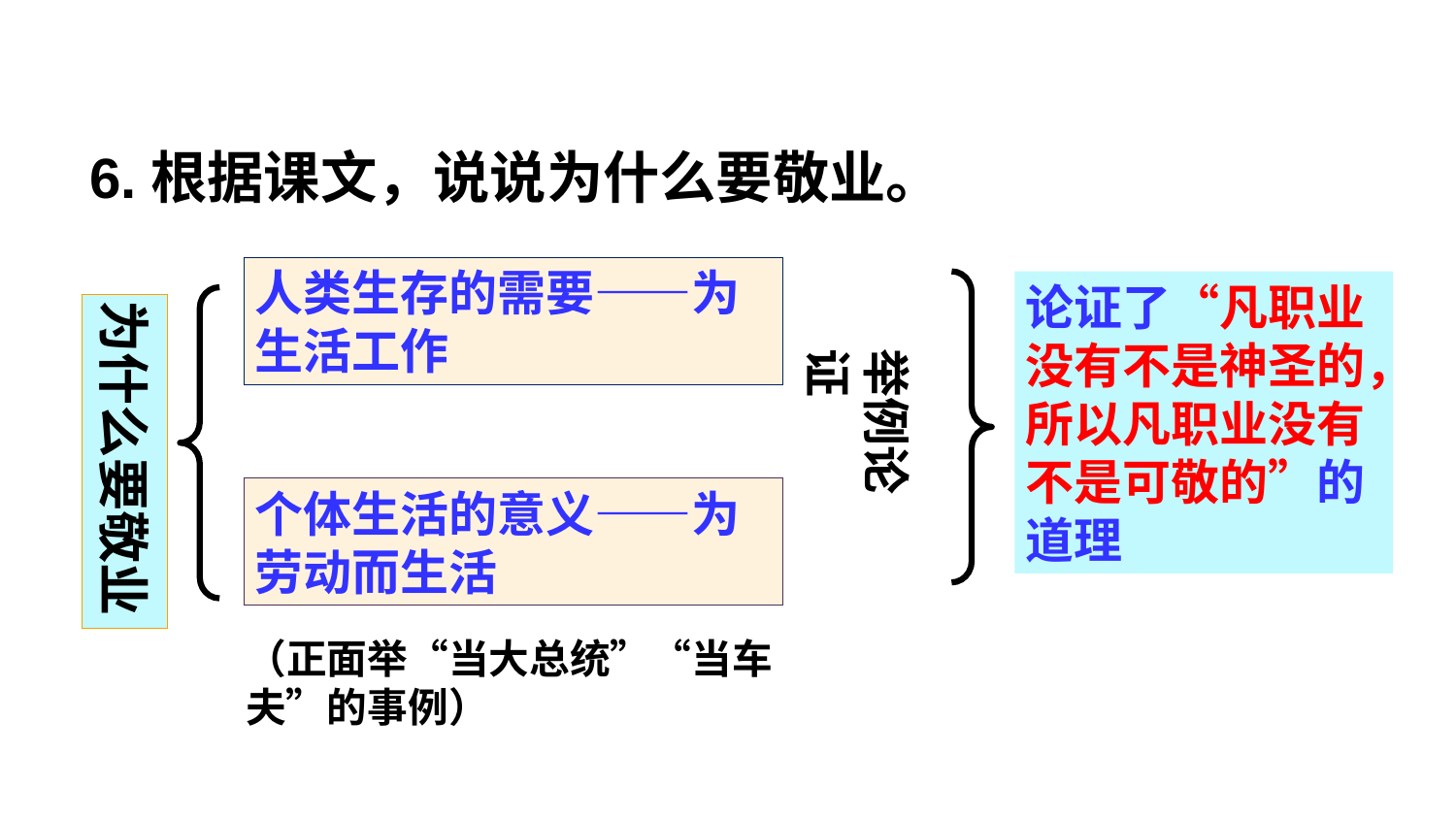

6.根据课文，说说为什么要敬业。
人类生存的需要——为生活工作

论证了“凡职业没有不是神圣的，所以凡职业没有不是可敬的”的道理

为什么要敬业
举例论证
个体生活的意义——为劳动而生活
（正面举“当大总统”“当车夫”的事例）